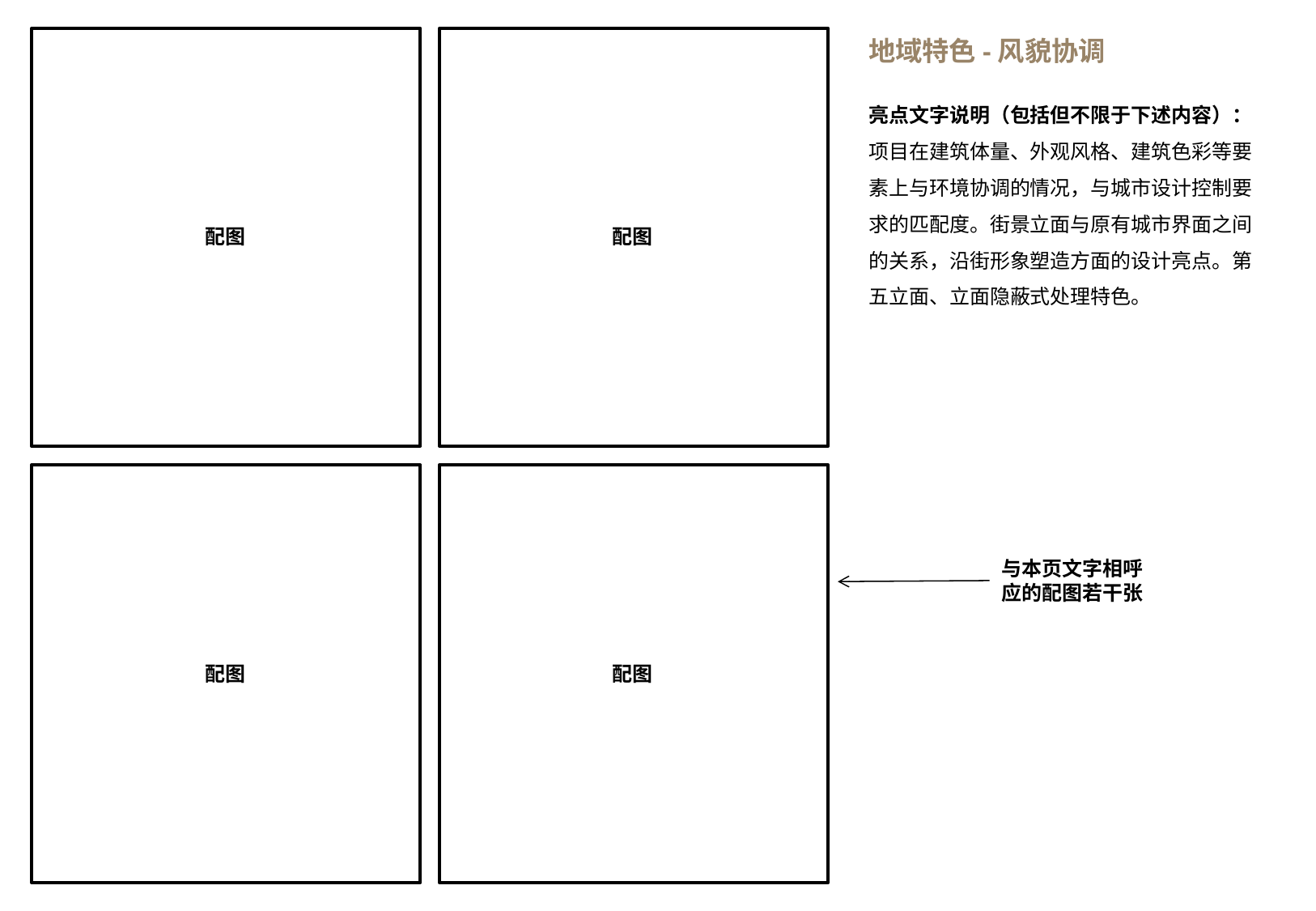

地域特色-风貌协调

亮点文字说明（包括但不限于下述内容）：
项目在建筑体量、外观风格、建筑色彩等要素上与环境协调的情况，与城市设计控制要求的匹配度。街景立面与原有城市界面之间的关系，沿街形象塑造方面的设计亮点。第五立面、立面隐蔽式处理特色。
配图
配图

与本页文字相呼应的配图若干张
配图
配图